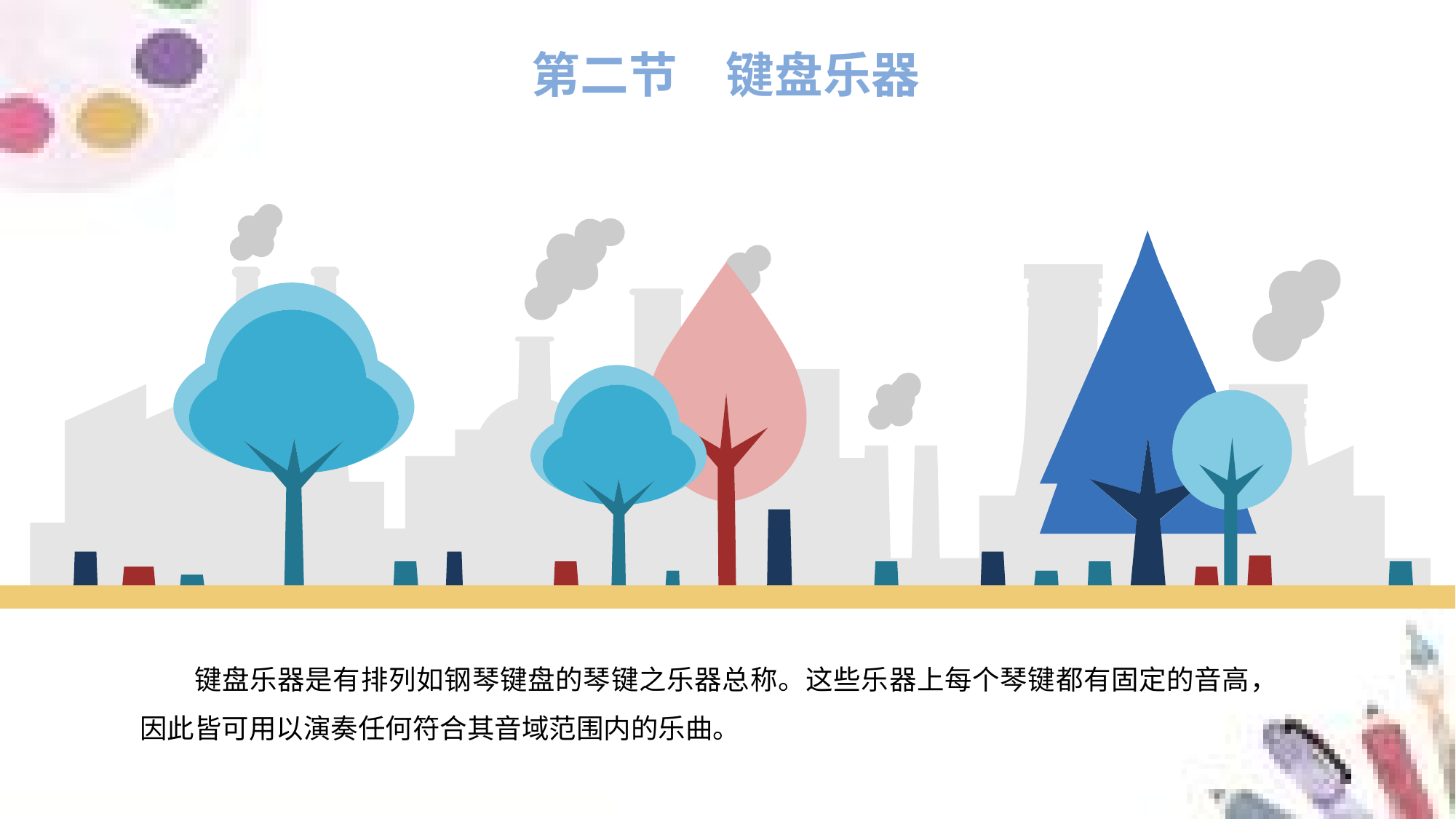

第二节　键盘乐器

键盘乐器是有排列如钢琴键盘的琴键之乐器总称。这些乐器上每个琴键都有固定的音高，因此皆可用以演奏任何符合其音域范围内的乐曲。